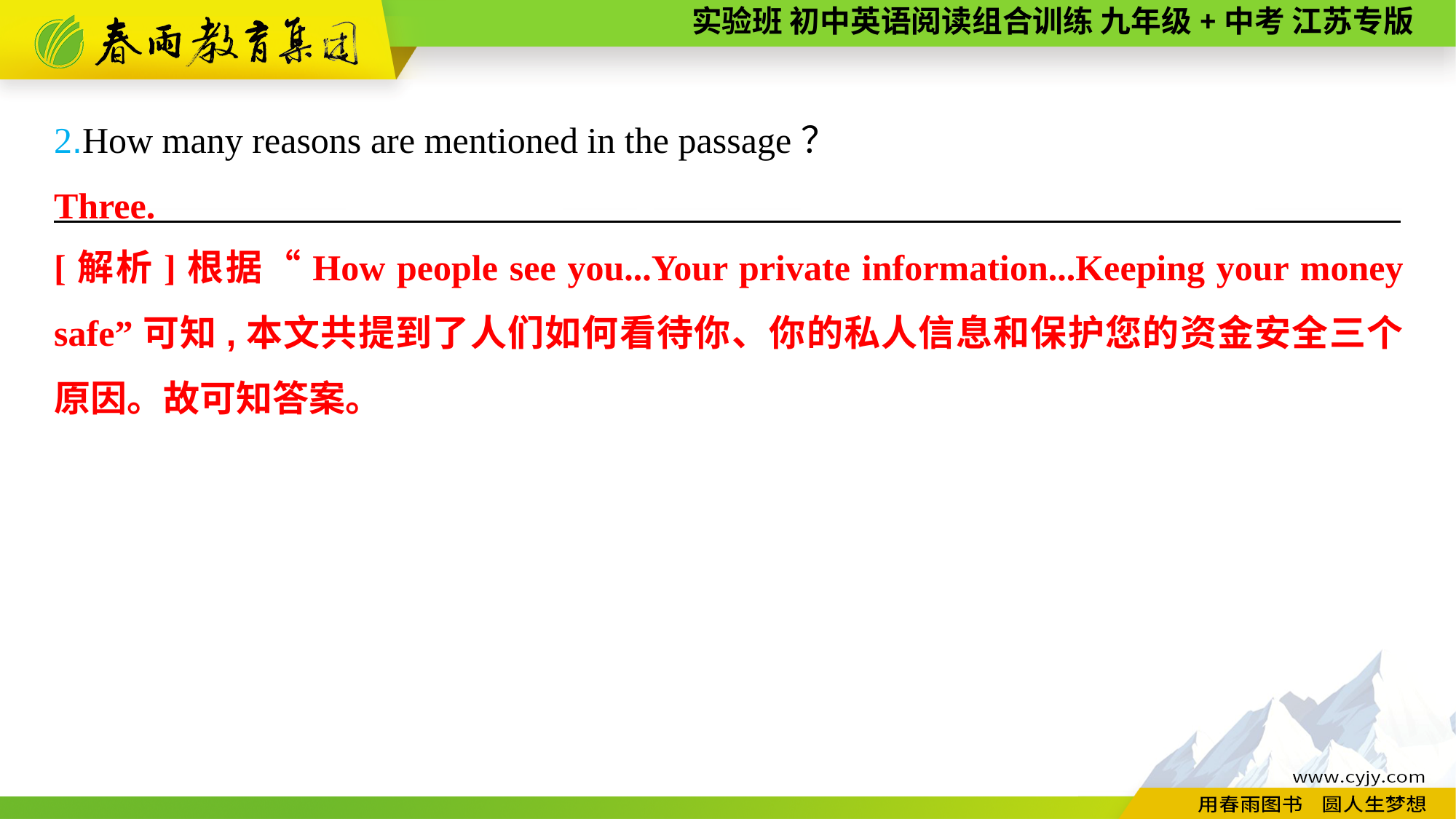

2.How many reasons are mentioned in the passage？
————————                        ——  ————                                                  ————
Three.
[解析]根据“How people see you...Your private information...Keeping your money safe”可知,本文共提到了人们如何看待你、你的私人信息和保护您的资金安全三个原因。故可知答案。